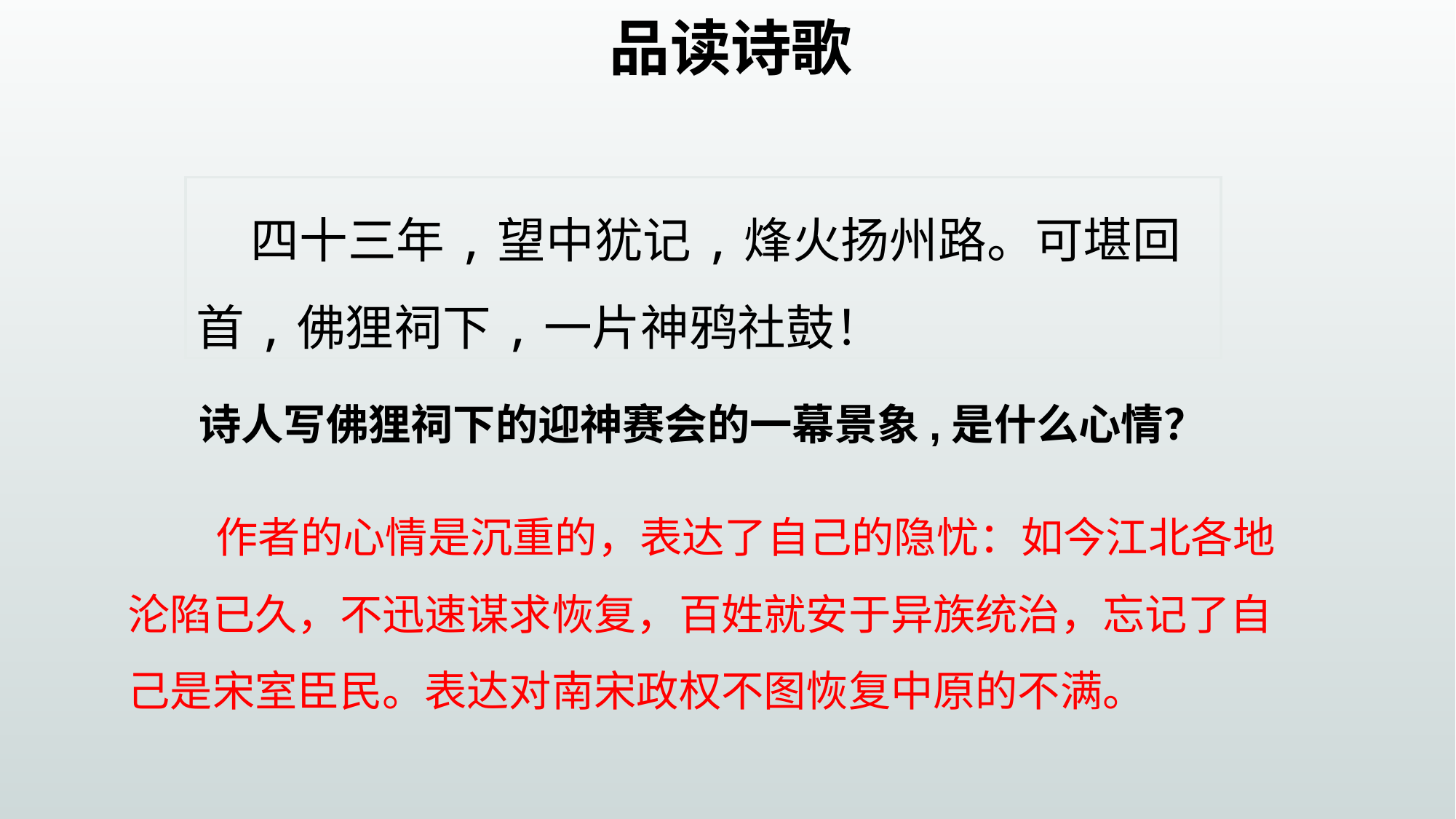

品读诗歌
四十三年,望中犹记,烽火扬州路。可堪回首,佛狸祠下,一片神鸦社鼓！
诗人写佛狸祠下的迎神赛会的一幕景象,是什么心情？
  作者的心情是沉重的，表达了自己的隐忧：如今江北各地沦陷已久，不迅速谋求恢复，百姓就安于异族统治，忘记了自己是宋室臣民。表达对南宋政权不图恢复中原的不满。